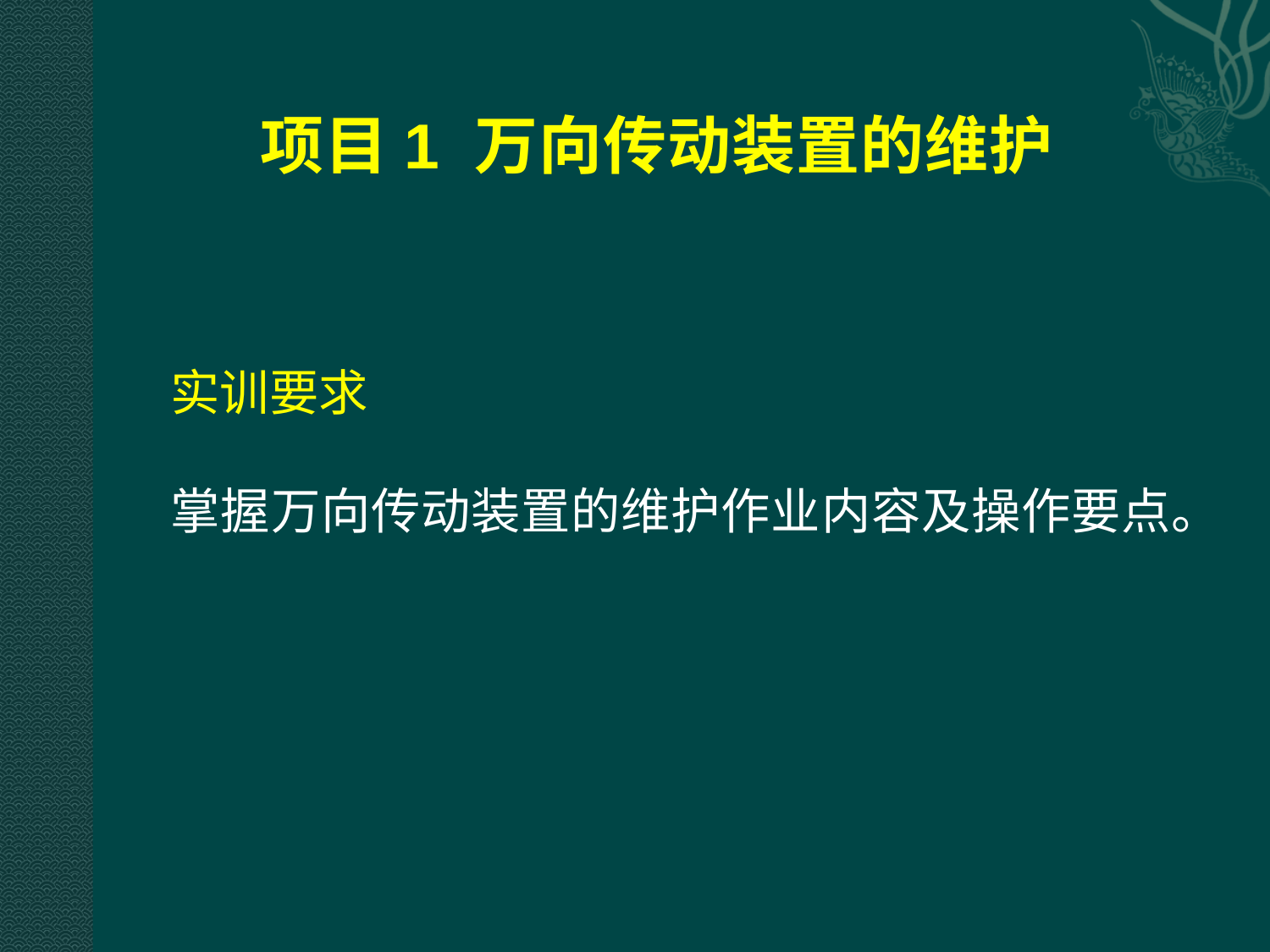

# 项目1 万向传动装置的维护
实训要求
掌握万向传动装置的维护作业内容及操作要点。